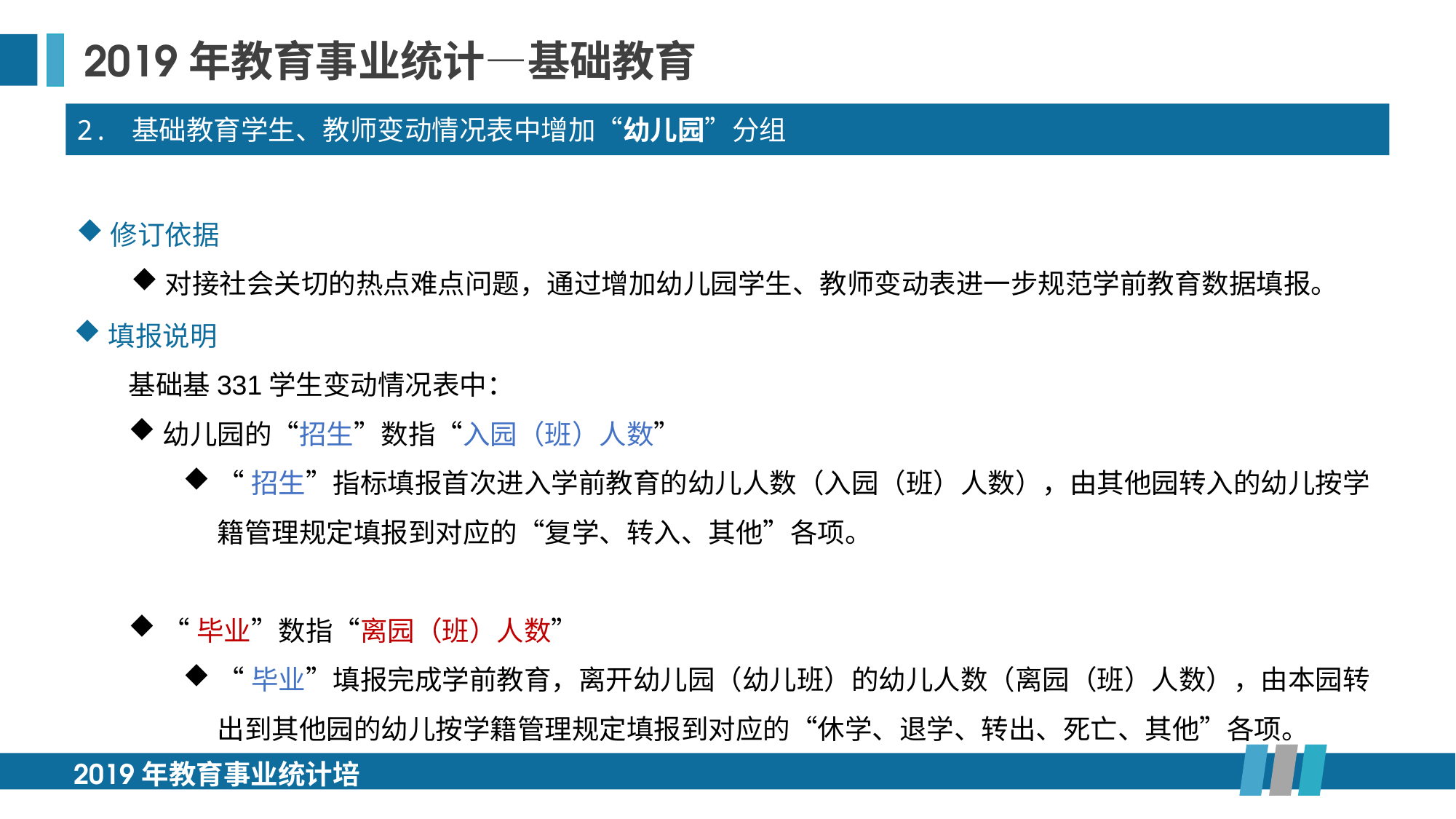

2019年教育事业统计—基础教育

2. 基础教育学生、教师变动情况表中增加“幼儿园”分组
修订依据
对接社会关切的热点难点问题，通过增加幼儿园学生、教师变动表进一步规范学前教育数据填报。
填报说明
基础基331学生变动情况表中：
幼儿园的“招生”数指“入园（班）人数”
“招生”指标填报首次进入学前教育的幼儿人数（入园（班）人数），由其他园转入的幼儿按学籍管理规定填报到对应的“复学、转入、其他”各项。

“毕业”数指“离园（班）人数”
“毕业”填报完成学前教育，离开幼儿园（幼儿班）的幼儿人数（离园（班）人数），由本园转出到其他园的幼儿按学籍管理规定填报到对应的“休学、退学、转出、死亡、其他”各项。

2019年教育事业统计培训